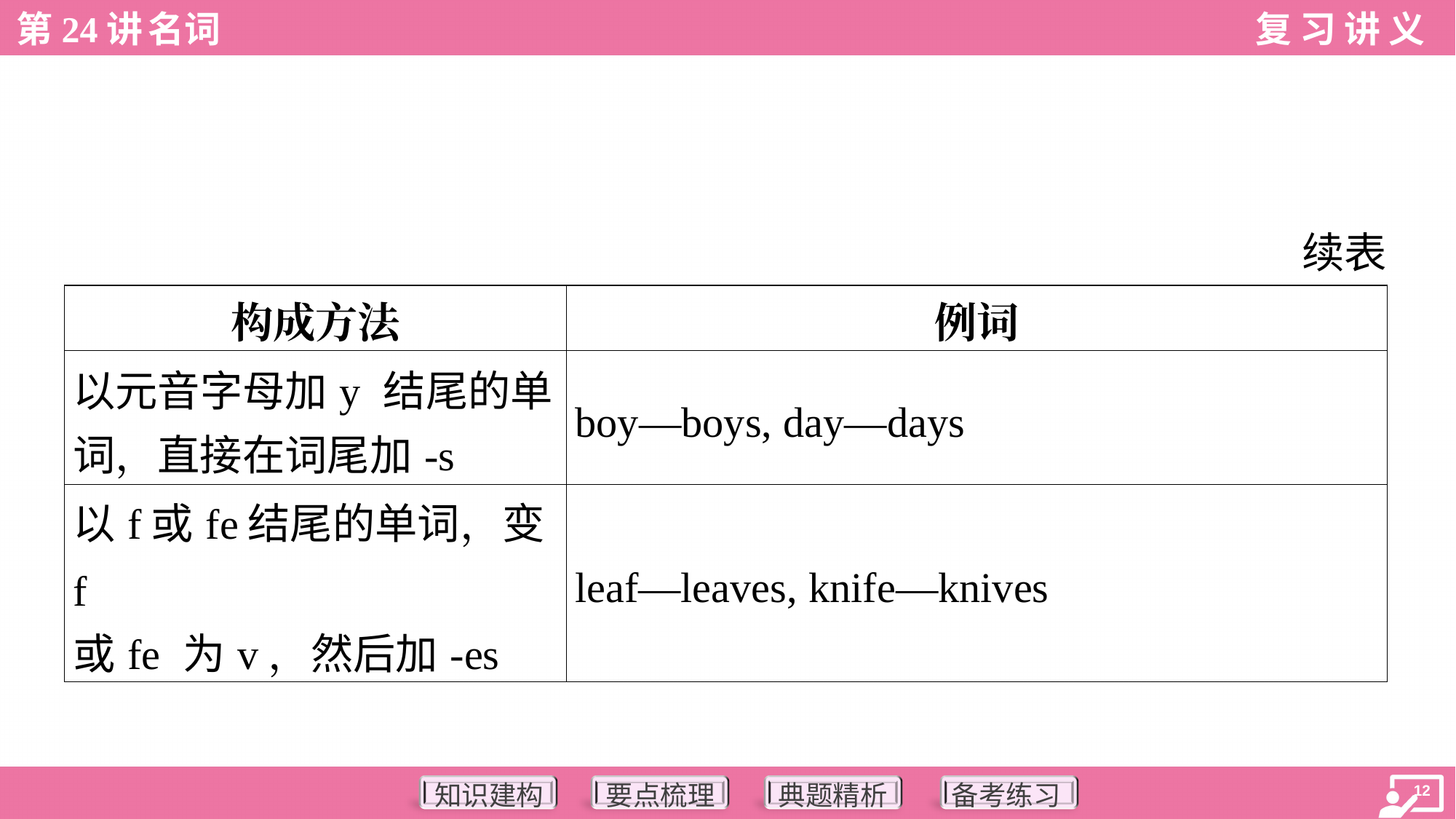

续表
| 构成方法 | 例词 |
| --- | --- |
| 以元音字母加y 结尾的单 词，直接在词尾加-s | boy—boys, day—days |
| 以f或fe结尾的单词，变f 或fe 为v，然后加-es | leaf—leaves, knife—knives |